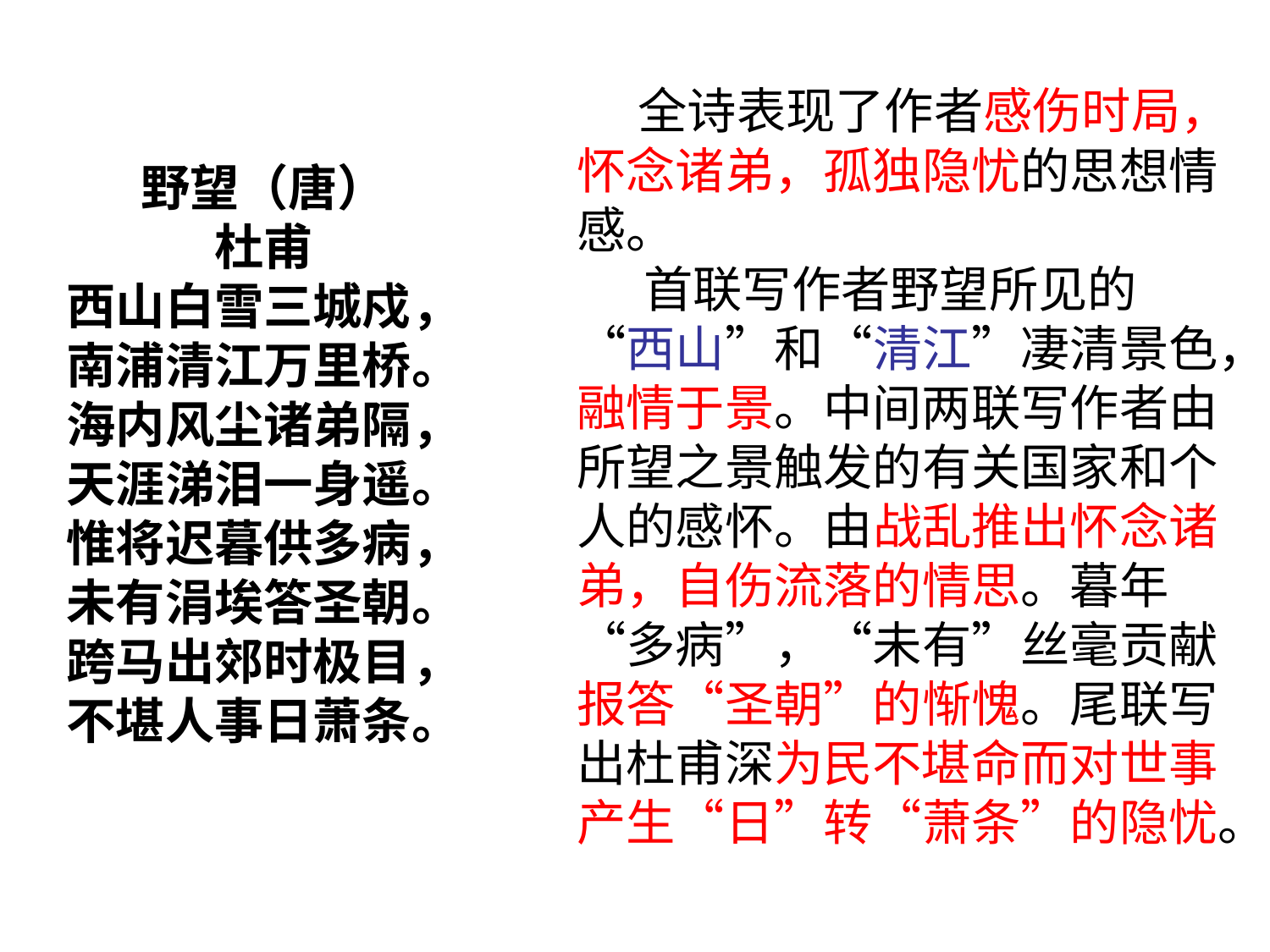

全诗表现了作者感伤时局，怀念诸弟，孤独隐忧的思想情感。
     首联写作者野望所见的“西山”和“清江”凄清景色，融情于景。中间两联写作者由所望之景触发的有关国家和个人的感怀。由战乱推出怀念诸弟，自伤流落的情思。暮年“多病”，“未有”丝毫贡献报答“圣朝”的惭愧。尾联写出杜甫深为民不堪命而对世事产生“日”转“萧条”的隐忧。

野望（唐）
杜甫
西山白雪三城戍，南浦清江万里桥。
海内风尘诸弟隔，天涯涕泪一身遥。
惟将迟暮供多病，未有涓埃答圣朝。
跨马出郊时极目，不堪人事日萧条。